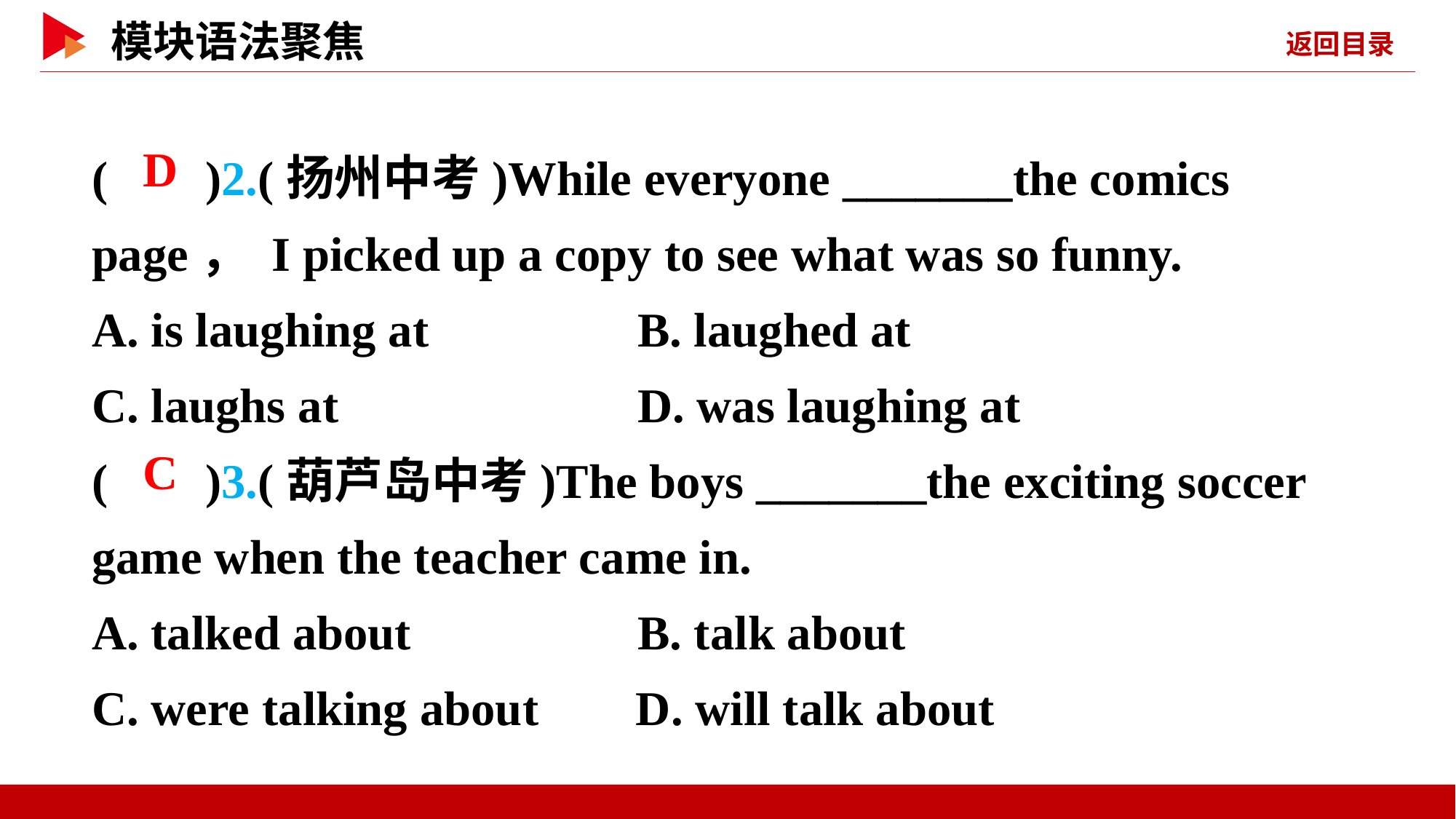

(        )2.(扬州中考)While everyone _______the comics page， I picked up a copy to see what was so funny.
A. is laughing at               	B. laughed at
C. laughs at               		D. was laughing at
(        )3.(葫芦岛中考)The boys _______the exciting soccer game when the teacher came in.
A. talked about               	B. talk about
C. were talking about        D. will talk about
   D
   C